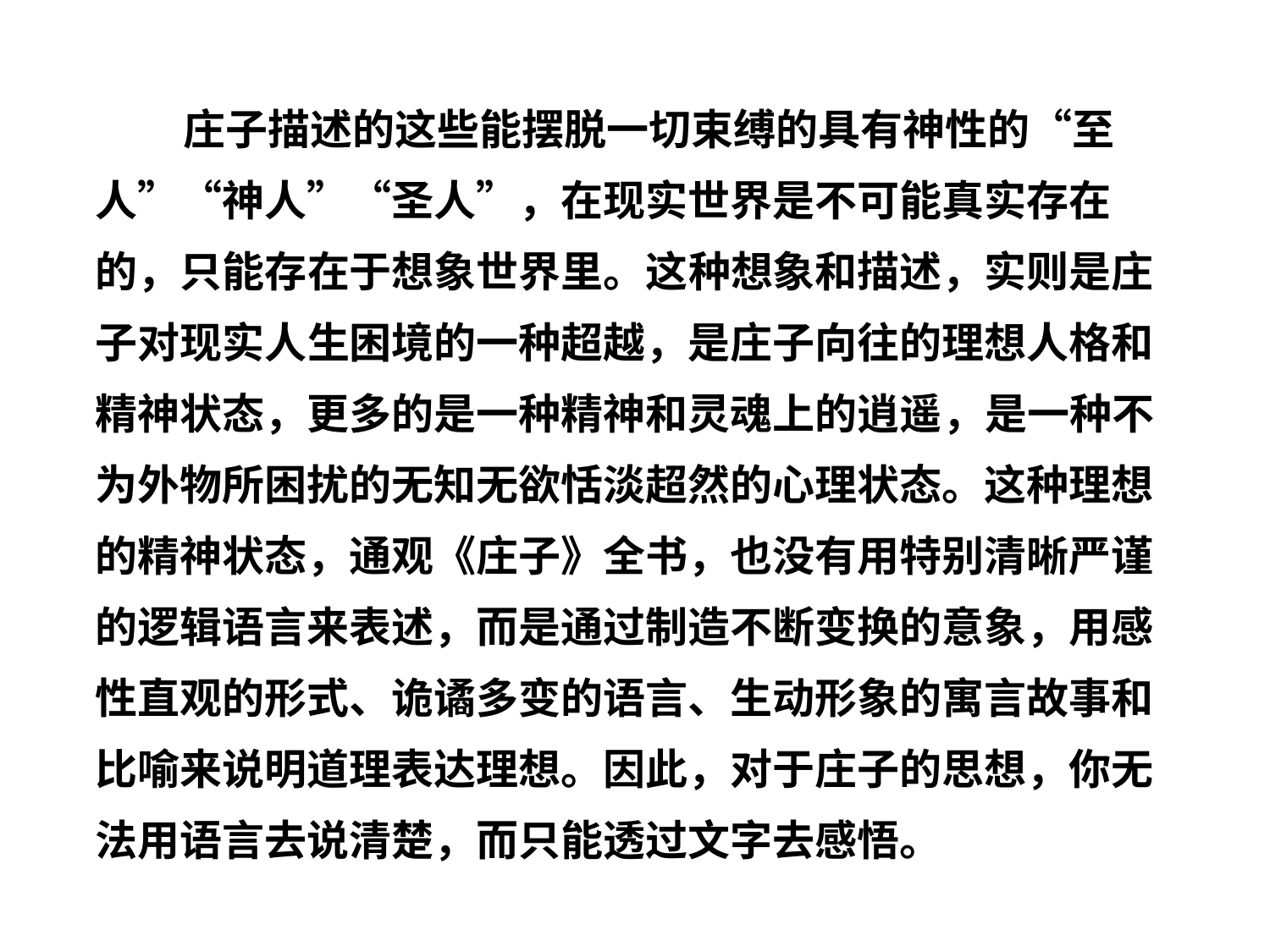

庄子描述的这些能摆脱一切束缚的具有神性的“至人”“神人”“圣人”，在现实世界是不可能真实存在的，只能存在于想象世界里。这种想象和描述，实则是庄子对现实人生困境的一种超越，是庄子向往的理想人格和精神状态，更多的是一种精神和灵魂上的逍遥，是一种不为外物所困扰的无知无欲恬淡超然的心理状态。这种理想的精神状态，通观《庄子》全书，也没有用特别清晰严谨的逻辑语言来表述，而是通过制造不断变换的意象，用感性直观的形式、诡谲多变的语言、生动形象的寓言故事和比喻来说明道理表达理想。因此，对于庄子的思想，你无法用语言去说清楚，而只能透过文字去感悟。